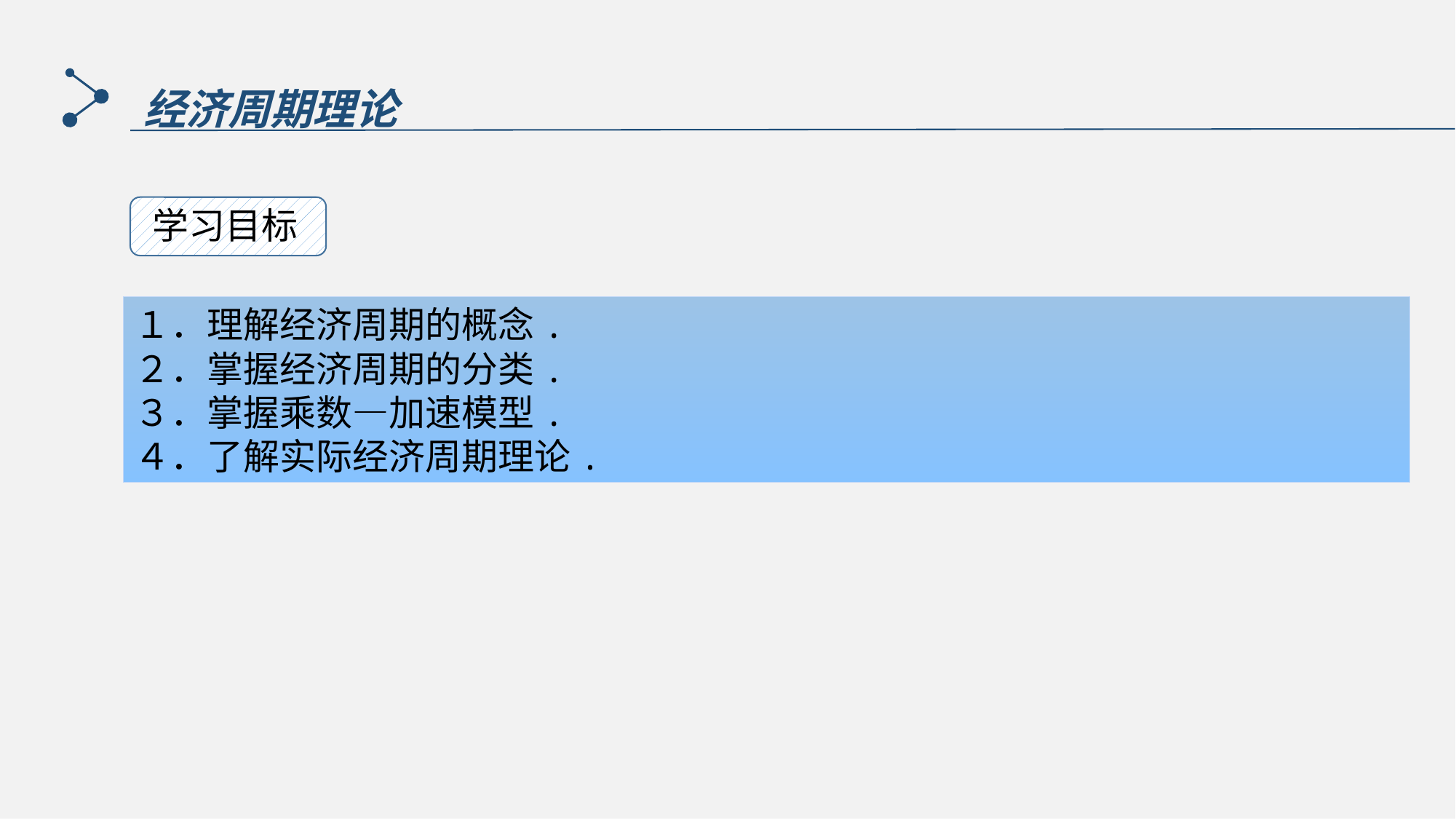

经济周期理论

学习目标
１．理解经济周期的概念.
２．掌握经济周期的分类.
３．掌握乘数—加速模型.
４．了解实际经济周期理论.